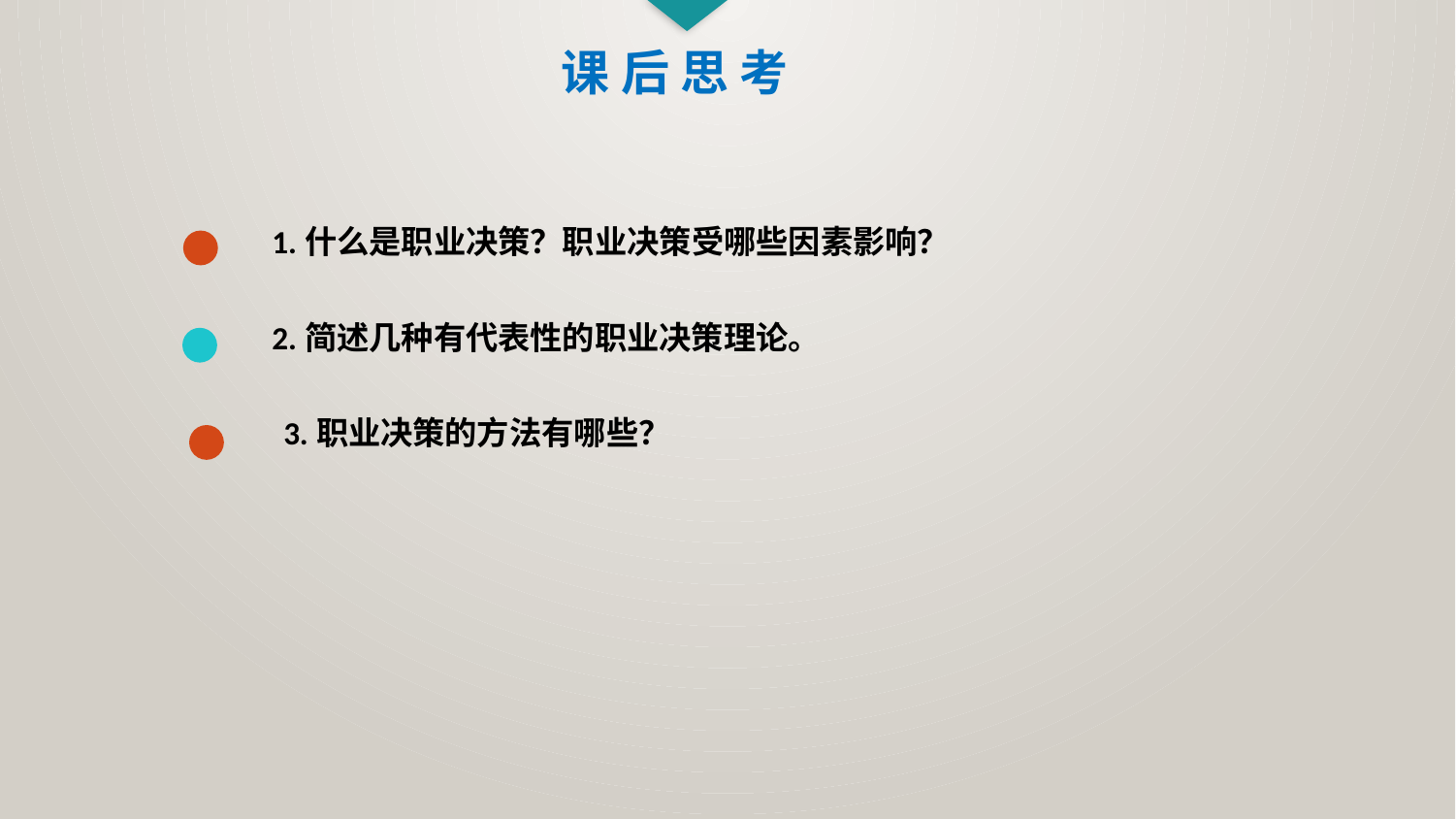

课 后 思 考
1.什么是职业决策？职业决策受哪些因素影响？

2.简述几种有代表性的职业决策理论。

3.职业决策的方法有哪些？

56